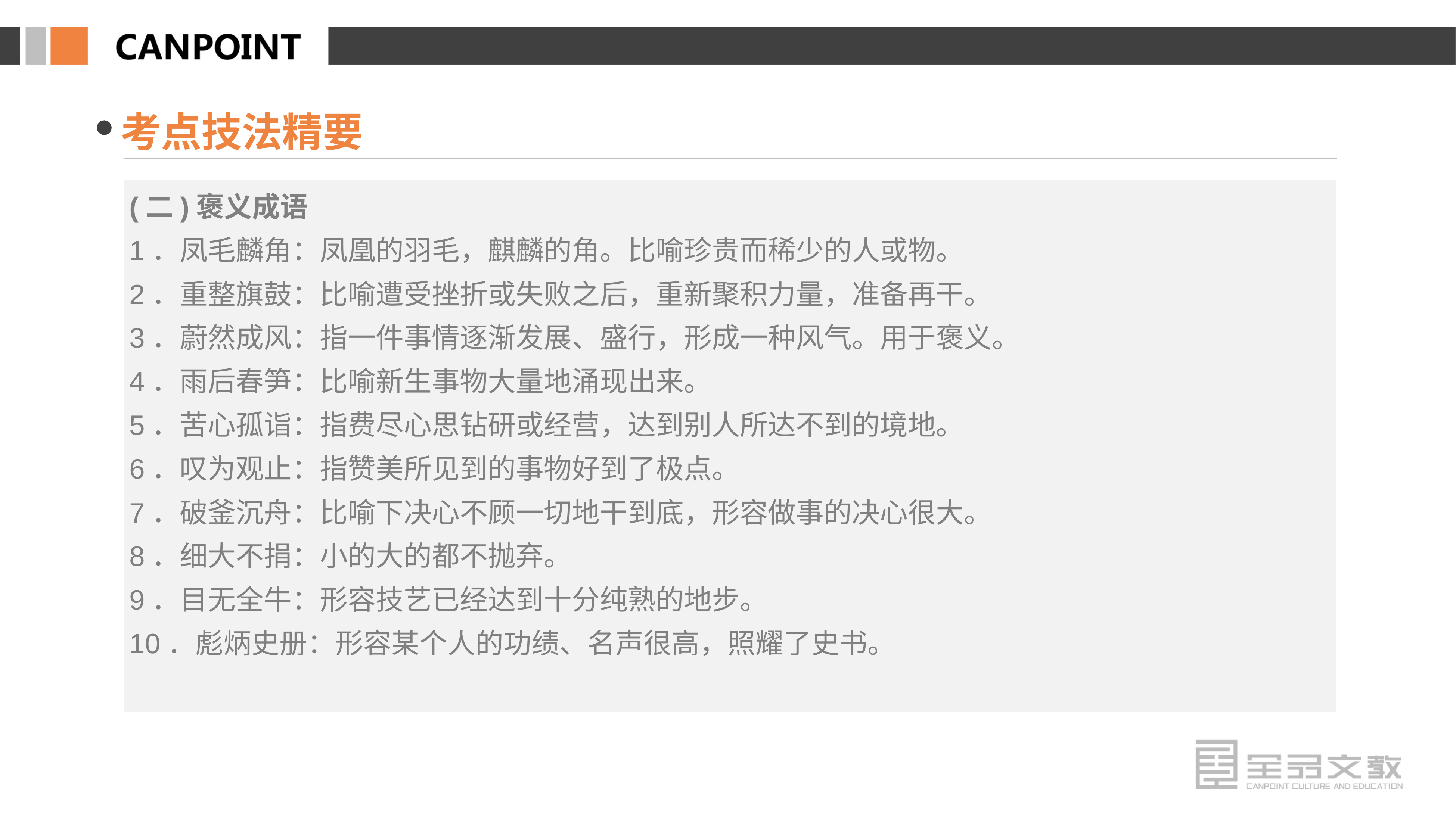

考点技法精要

(二)褒义成语
1．凤毛麟角：凤凰的羽毛，麒麟的角。比喻珍贵而稀少的人或物。
2．重整旗鼓：比喻遭受挫折或失败之后，重新聚积力量，准备再干。
3．蔚然成风：指一件事情逐渐发展、盛行，形成一种风气。用于褒义。
4．雨后春笋：比喻新生事物大量地涌现出来。
5．苦心孤诣：指费尽心思钻研或经营，达到别人所达不到的境地。
6．叹为观止：指赞美所见到的事物好到了极点。
7．破釜沉舟：比喻下决心不顾一切地干到底，形容做事的决心很大。
8．细大不捐：小的大的都不抛弃。
9．目无全牛：形容技艺已经达到十分纯熟的地步。
10．彪炳史册：形容某个人的功绩、名声很高，照耀了史书。